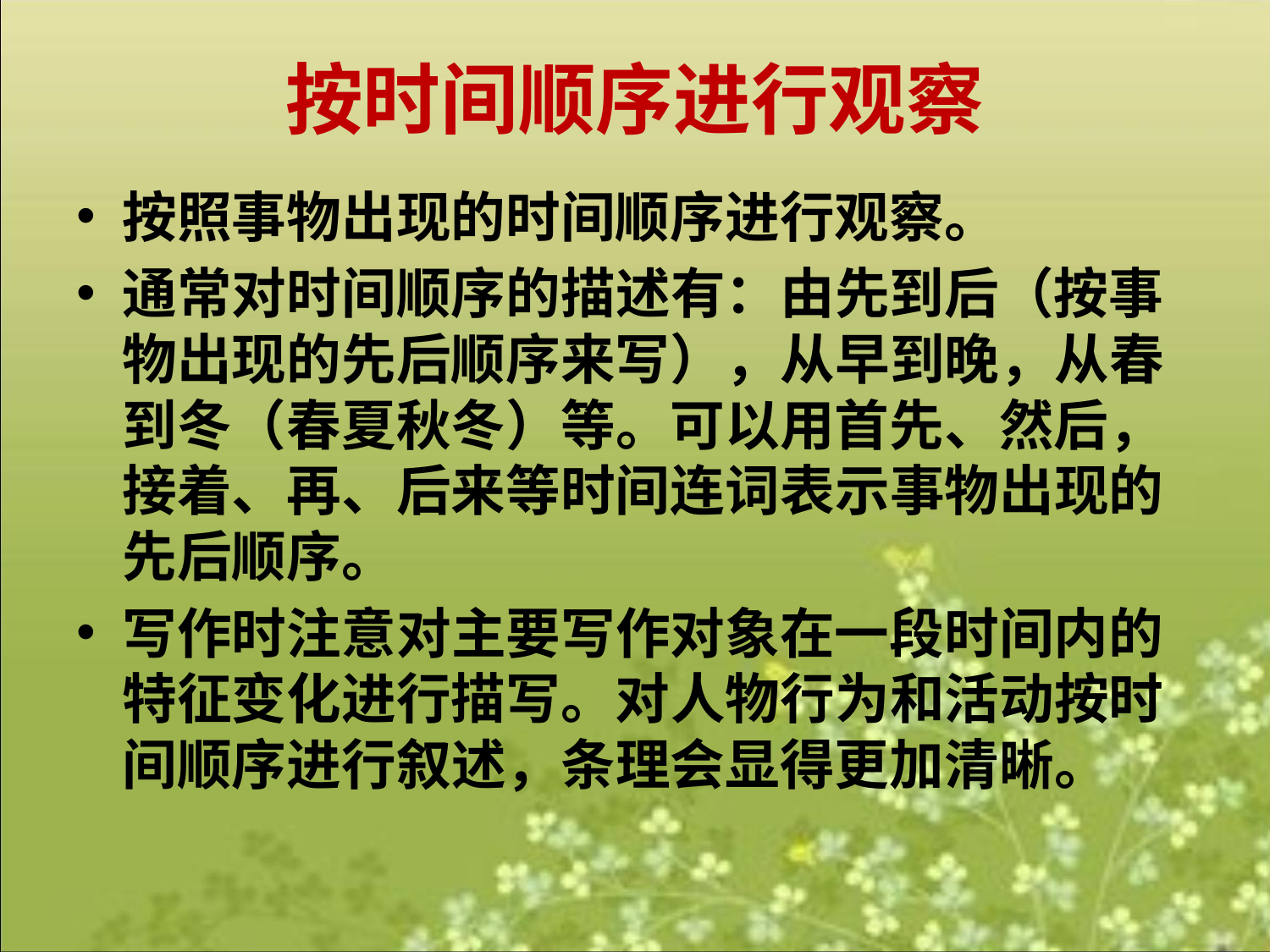

# 按时间顺序进行观察
按照事物出现的时间顺序进行观察。
通常对时间顺序的描述有：由先到后（按事物出现的先后顺序来写），从早到晚，从春到冬（春夏秋冬）等。可以用首先、然后，接着、再、后来等时间连词表示事物出现的先后顺序。
写作时注意对主要写作对象在一段时间内的特征变化进行描写。对人物行为和活动按时间顺序进行叙述，条理会显得更加清晰。